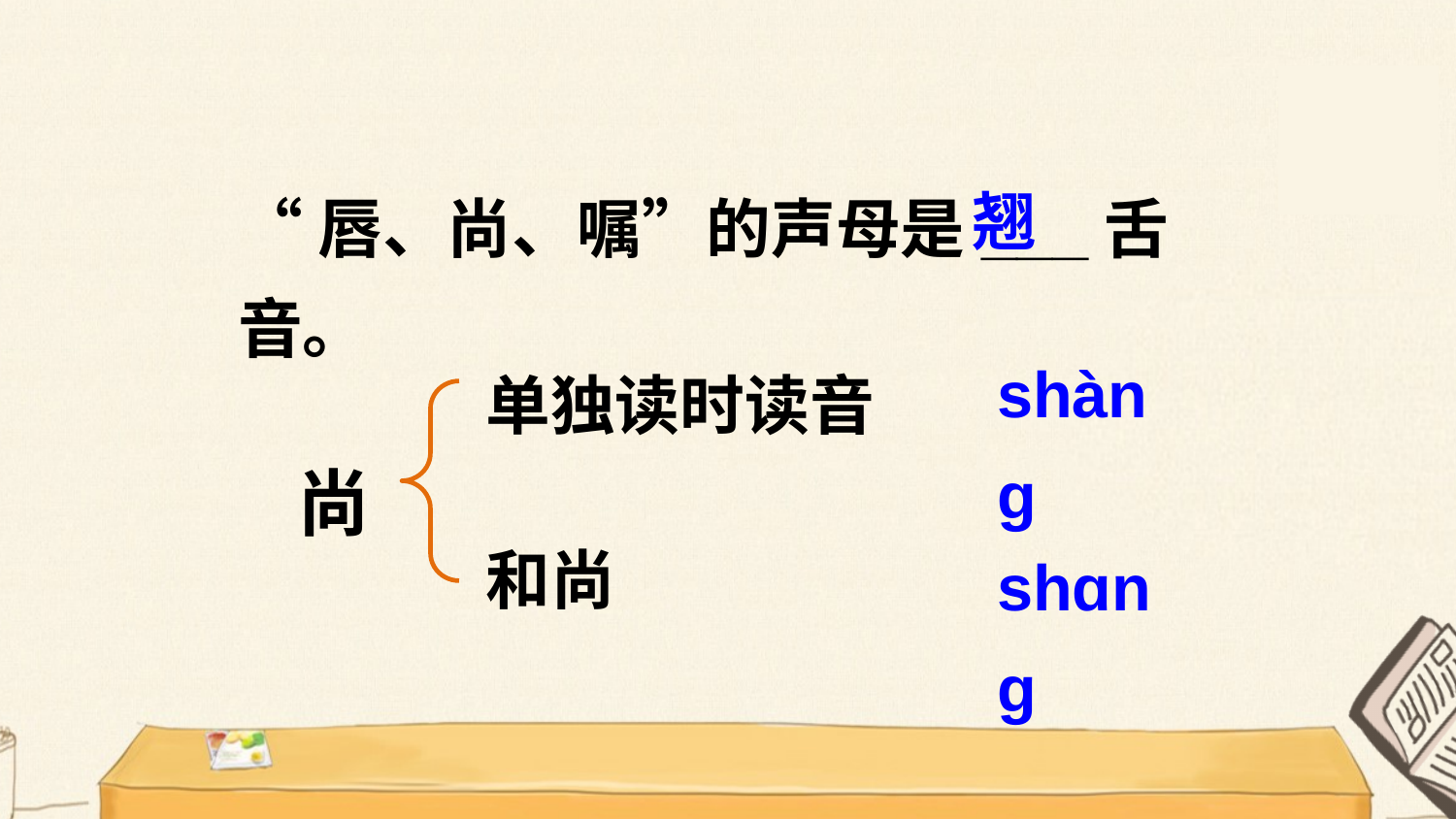

翘
“唇、尚、嘱”的声母是___舌音。
shànɡ
单独读时读音

尚
和尚
shɑnɡ